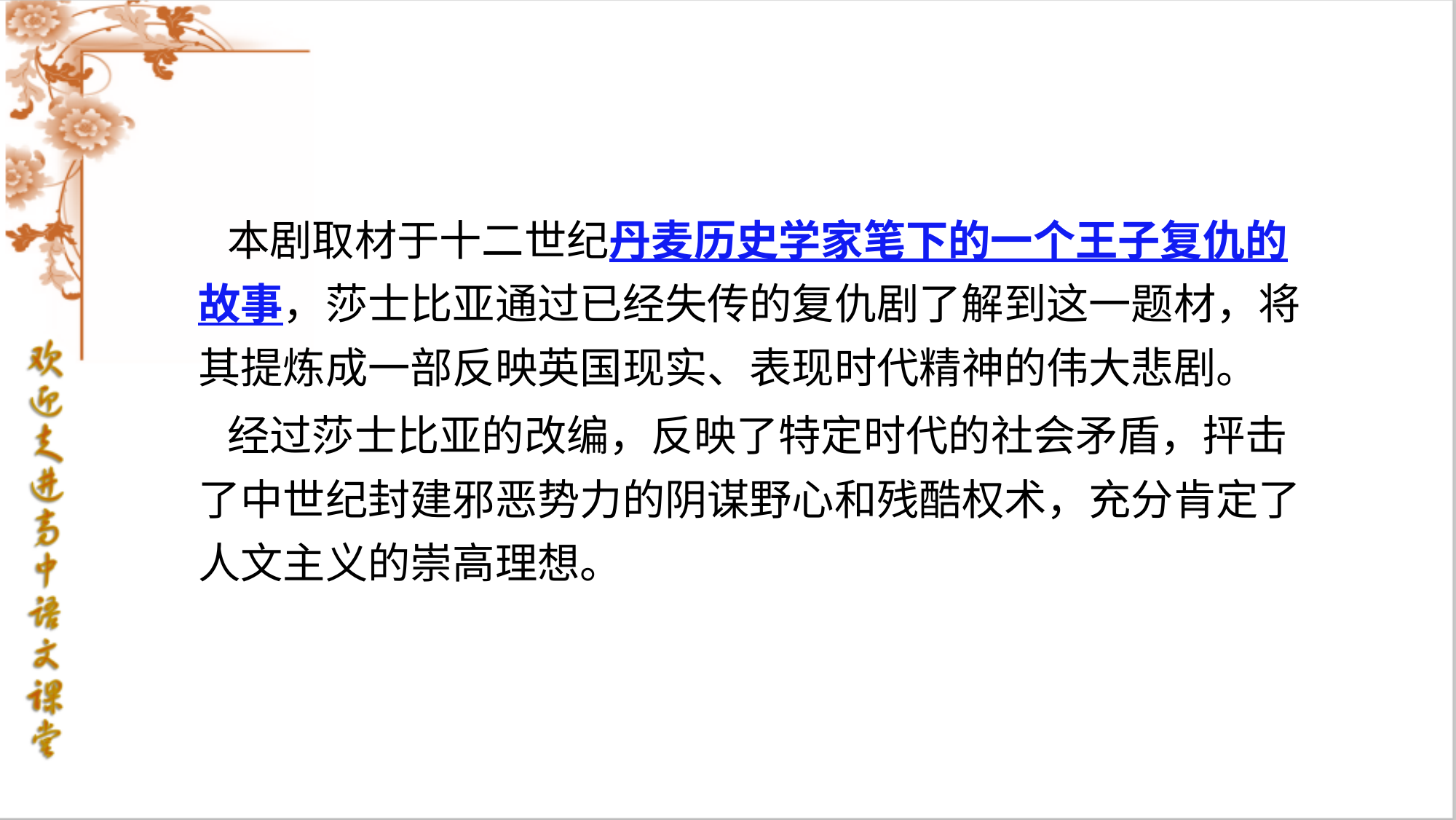

本剧取材于十二世纪丹麦历史学家笔下的一个王子复仇的故事，莎士比亚通过已经失传的复仇剧了解到这一题材，将其提炼成一部反映英国现实、表现时代精神的伟大悲剧。
  经过莎士比亚的改编，反映了特定时代的社会矛盾，抨击了中世纪封建邪恶势力的阴谋野心和残酷权术，充分肯定了人文主义的崇高理想。